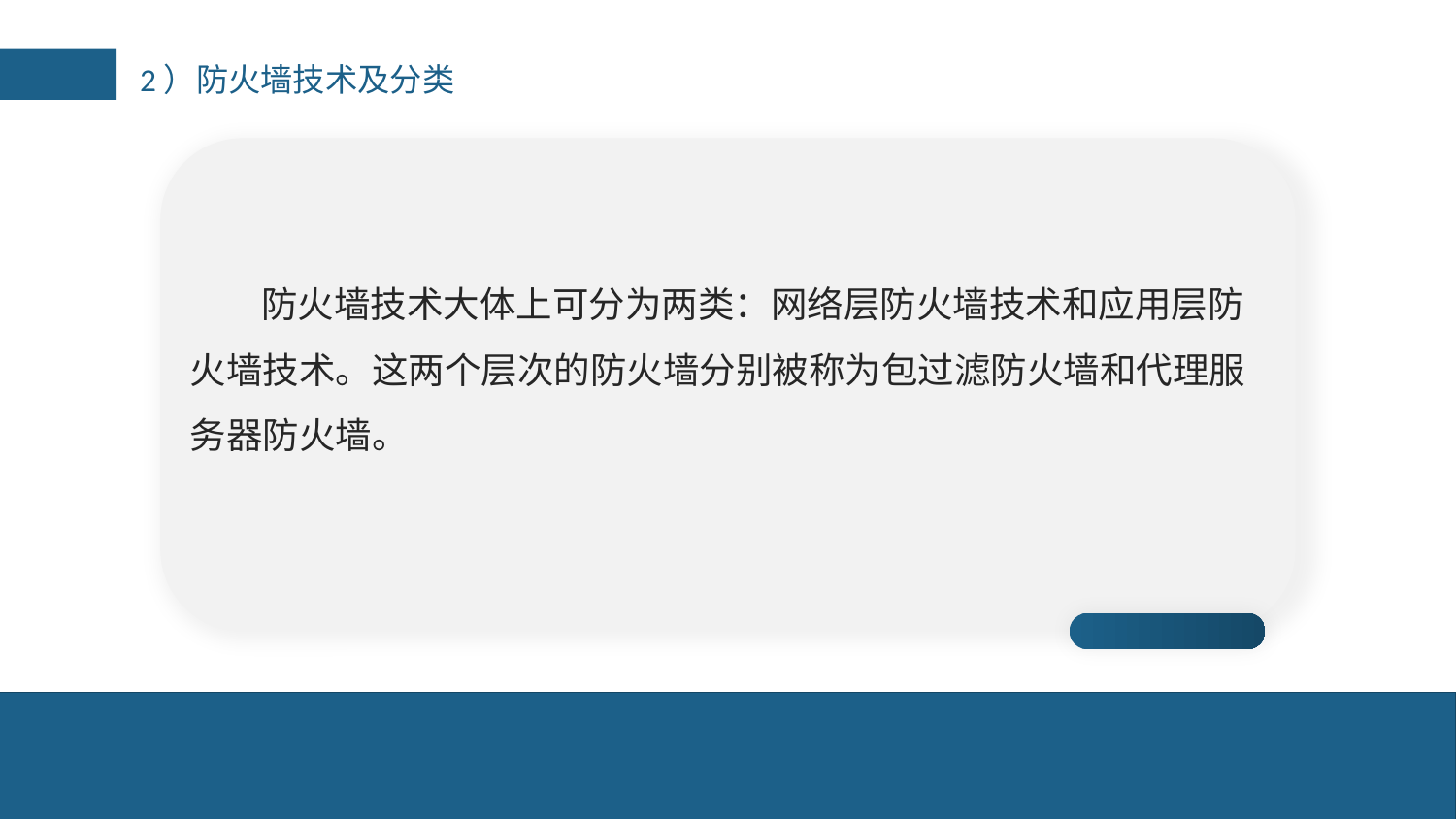

2）防火墙技术及分类

防火墙技术大体上可分为两类：网络层防火墙技术和应用层防火墙技术。这两个层次的防火墙分别被称为包过滤防火墙和代理服务器防火墙。